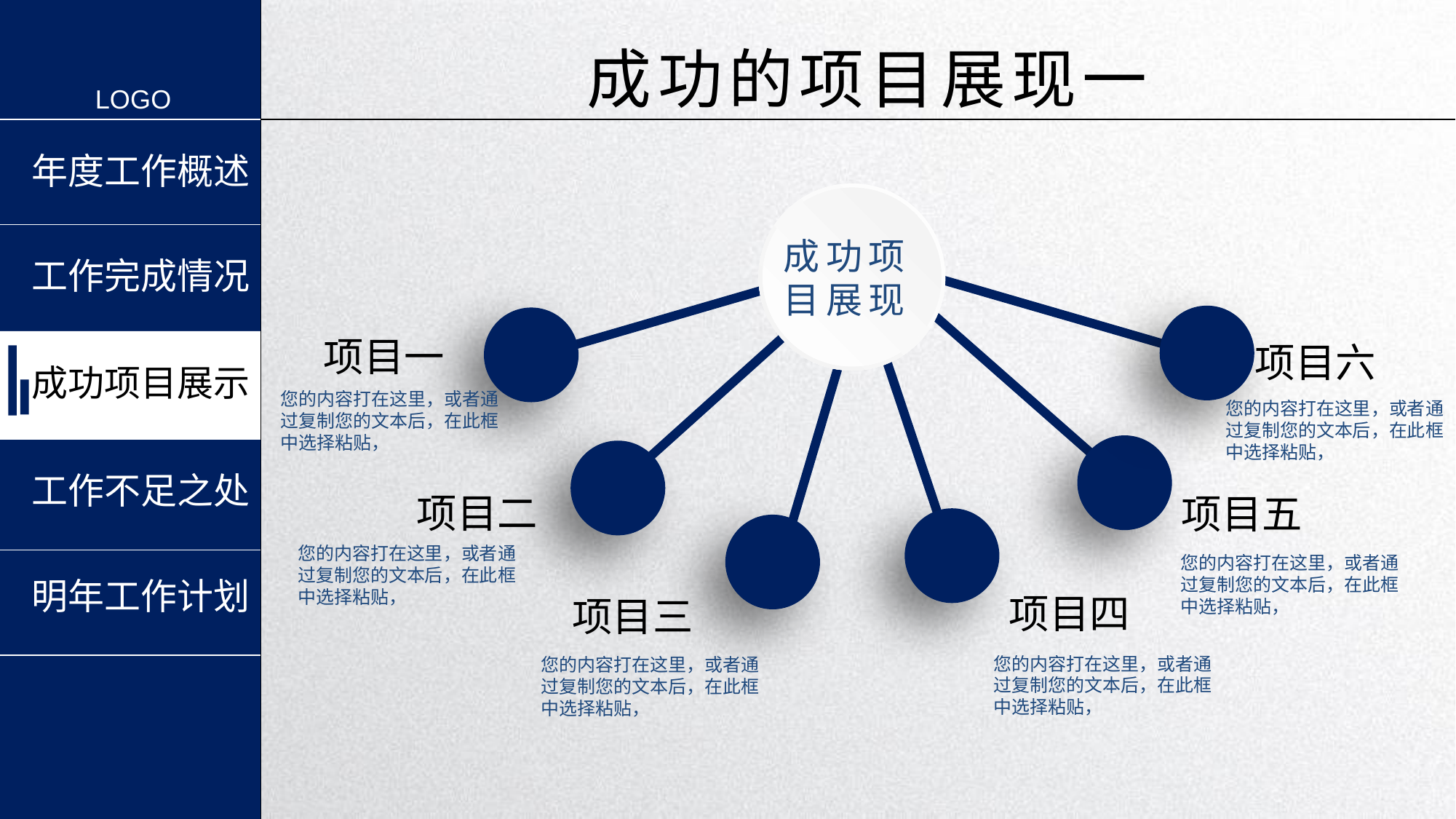

成功的项目展现一

成功项目展现

项目一
项目六
您的内容打在这里，或者通过复制您的文本后，在此框中选择粘贴，
您的内容打在这里，或者通过复制您的文本后，在此框中选择粘贴，

项目二
项目五

您的内容打在这里，或者通过复制您的文本后，在此框中选择粘贴，
您的内容打在这里，或者通过复制您的文本后，在此框中选择粘贴，
项目四
项目三
您的内容打在这里，或者通过复制您的文本后，在此框中选择粘贴，
您的内容打在这里，或者通过复制您的文本后，在此框中选择粘贴，
延时符